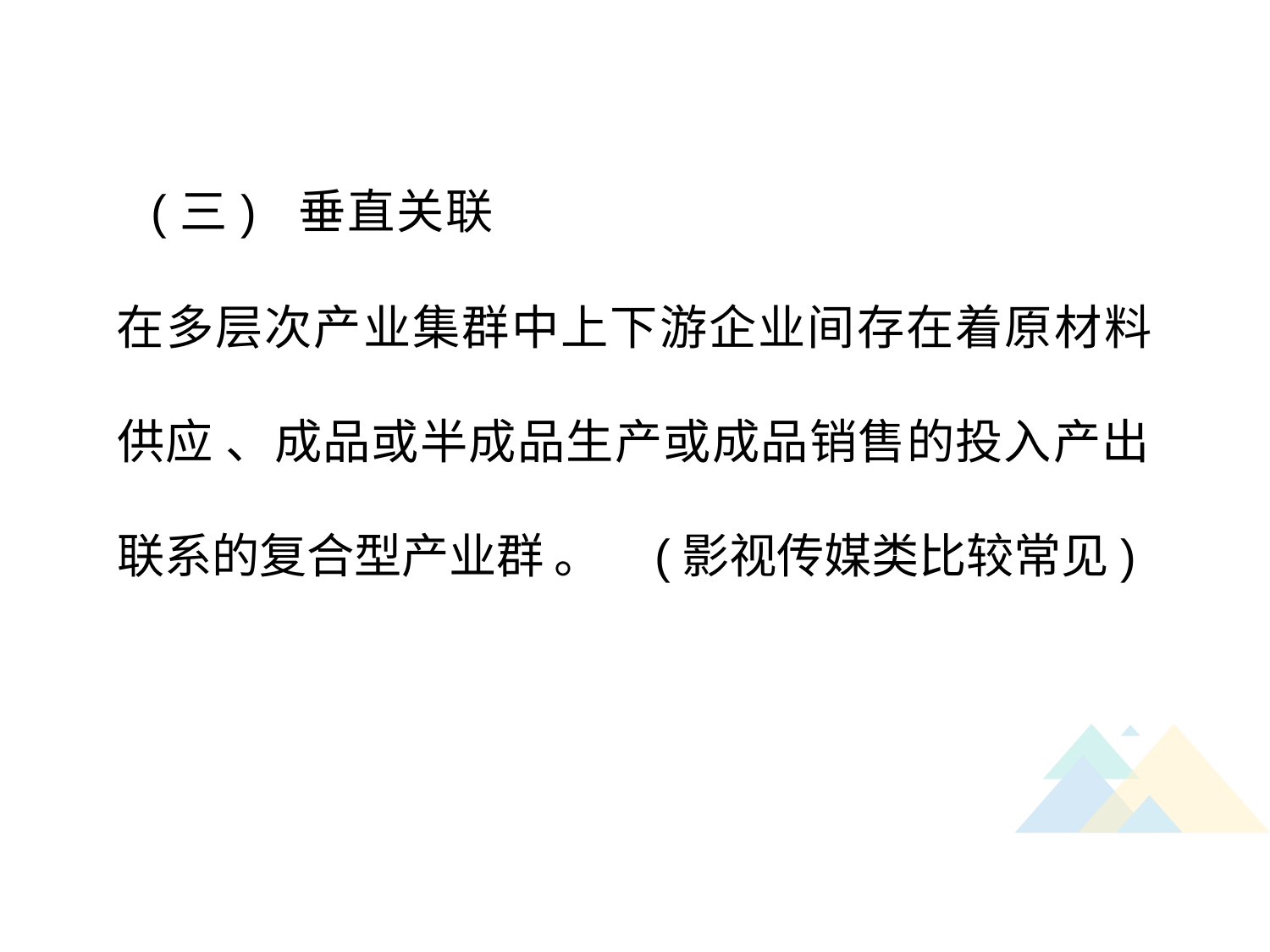

(三)  垂直关联
在多层次产业集群中上下游企业间存在着原材料 供应 、成品或半成品生产或成品销售的投入产出 联系的复合型产业群 。    (影视传媒类比较常见)